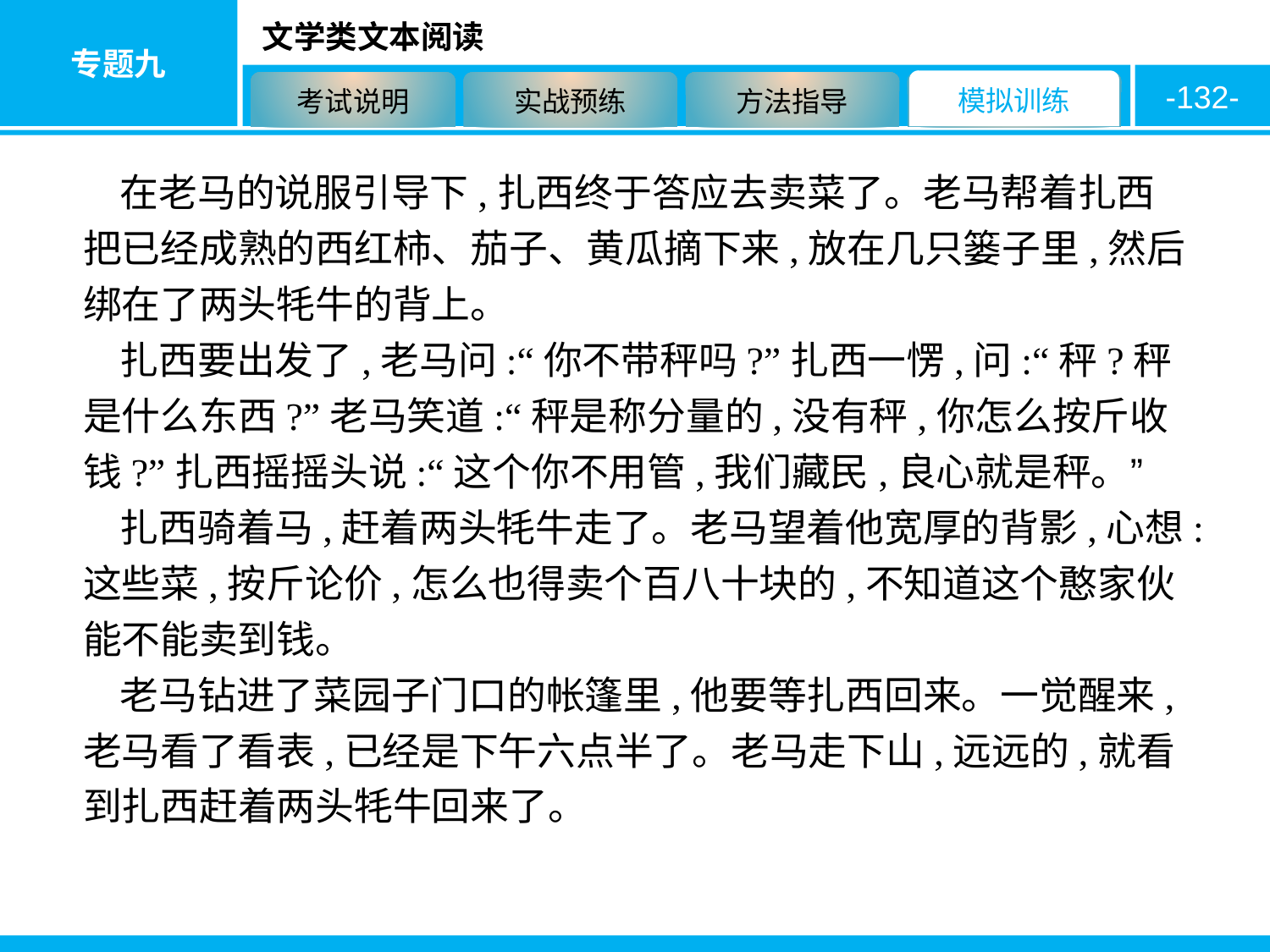

-132-
在老马的说服引导下,扎西终于答应去卖菜了。老马帮着扎西把已经成熟的西红柿、茄子、黄瓜摘下来,放在几只篓子里,然后绑在了两头牦牛的背上。
扎西要出发了,老马问:“你不带秤吗?”扎西一愣,问:“秤?秤是什么东西?”老马笑道:“秤是称分量的,没有秤,你怎么按斤收钱?”扎西摇摇头说:“这个你不用管,我们藏民,良心就是秤。”
扎西骑着马,赶着两头牦牛走了。老马望着他宽厚的背影,心想:这些菜,按斤论价,怎么也得卖个百八十块的,不知道这个憨家伙能不能卖到钱。
老马钻进了菜园子门口的帐篷里,他要等扎西回来。一觉醒来,老马看了看表,已经是下午六点半了。老马走下山,远远的,就看到扎西赶着两头牦牛回来了。